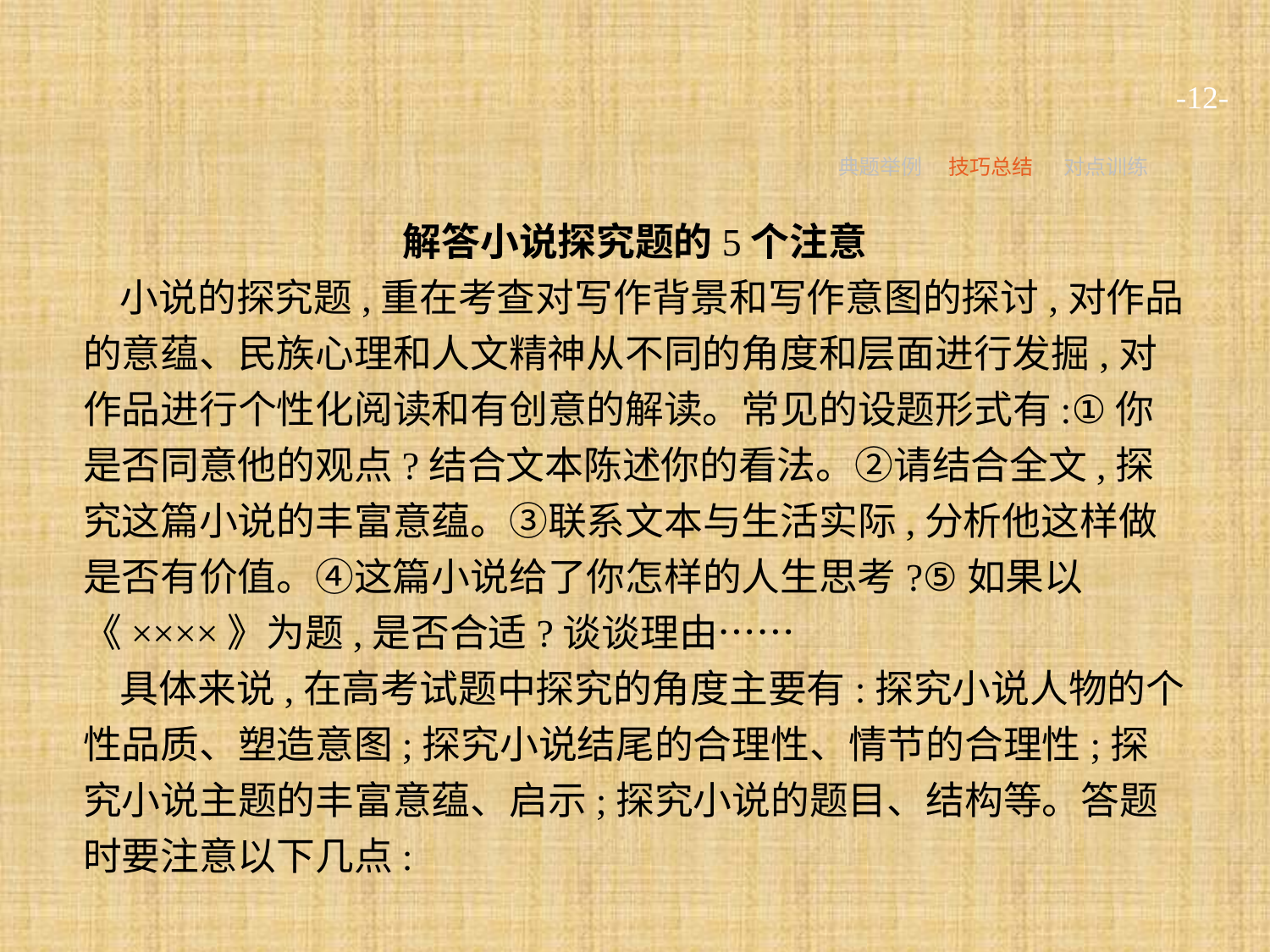

-12-
典题举例
技巧总结
对点训练
解答小说探究题的5个注意
小说的探究题,重在考查对写作背景和写作意图的探讨,对作品的意蕴、民族心理和人文精神从不同的角度和层面进行发掘,对作品进行个性化阅读和有创意的解读。常见的设题形式有:①你是否同意他的观点?结合文本陈述你的看法。②请结合全文,探究这篇小说的丰富意蕴。③联系文本与生活实际,分析他这样做是否有价值。④这篇小说给了你怎样的人生思考?⑤如果以《××××》为题,是否合适?谈谈理由……
具体来说,在高考试题中探究的角度主要有:探究小说人物的个性品质、塑造意图;探究小说结尾的合理性、情节的合理性;探究小说主题的丰富意蕴、启示;探究小说的题目、结构等。答题时要注意以下几点: